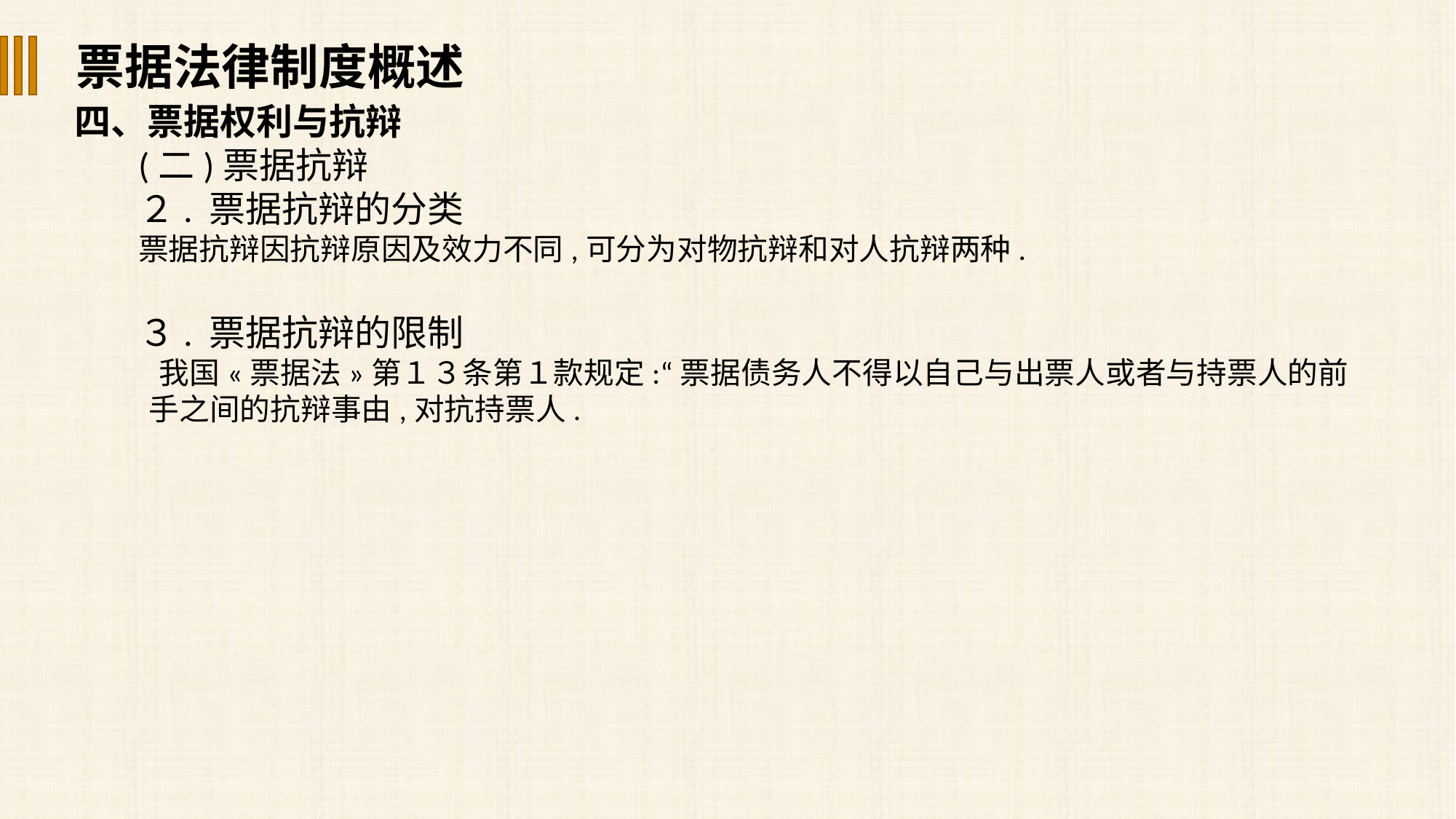

票据法律制度概述

四、票据权利与抗辩
(二)票据抗辩
２. 票据抗辩的分类
票据抗辩因抗辩原因及效力不同,可分为对物抗辩和对人抗辩两种.

３. 票据抗辩的限制
  我国«票据法»第１３条第１款规定:“票据债务人不得以自己与出票人或者与持票人的前手之间的抗辩事由,对抗持票人.